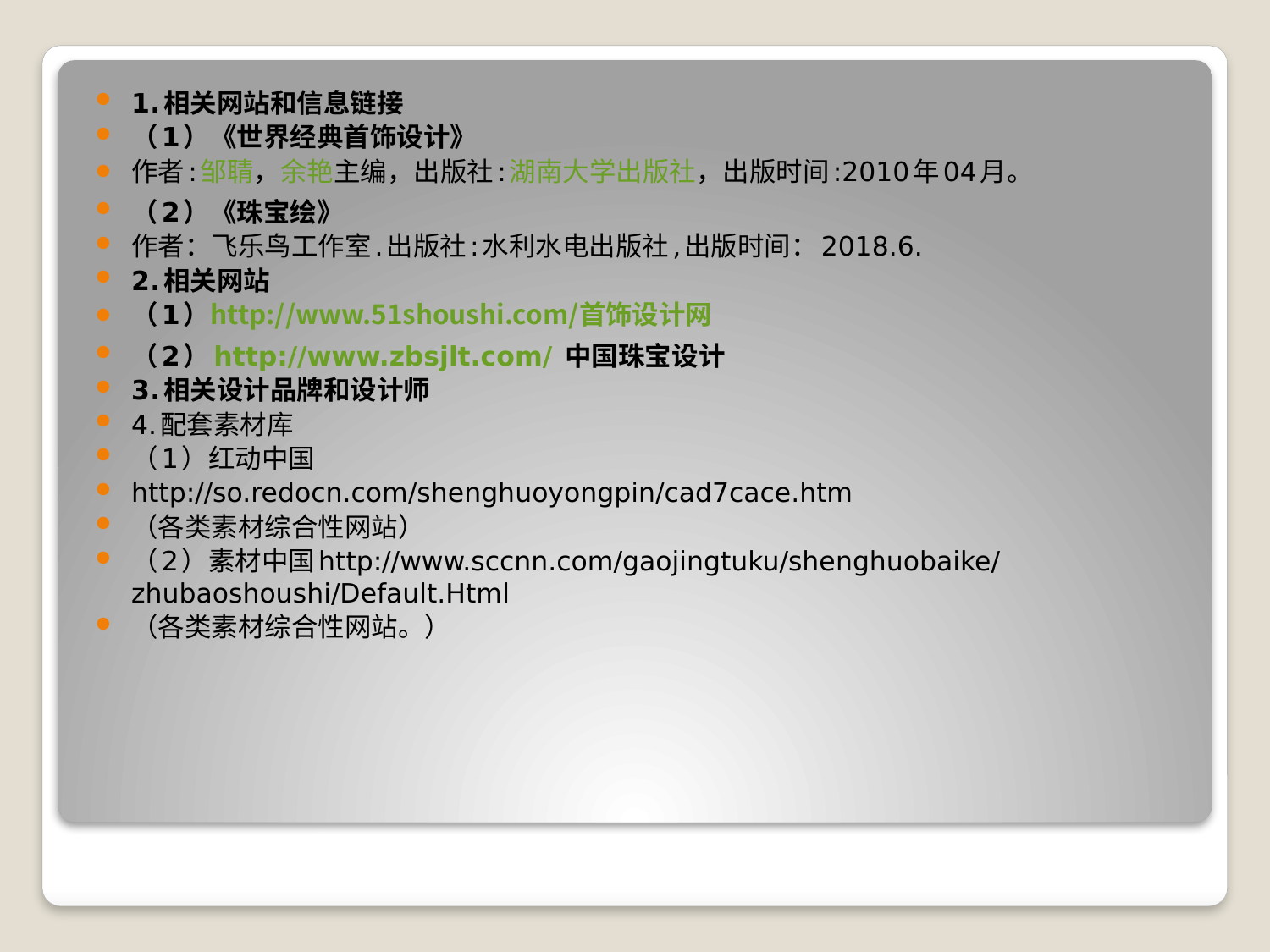

1.相关网站和信息链接
（1）《世界经典首饰设计》
作者:邹聙，余艳主编，出版社:湖南大学出版社，出版时间:2010年04月。
（2）《珠宝绘》
作者：飞乐鸟工作室.出版社:水利水电出版社,出版时间：2018.6.
2.相关网站
（1）http://www.51shoushi.com/首饰设计网
（2）http://www.zbsjlt.com/ 中国珠宝设计
3.相关设计品牌和设计师
4.配套素材库
（1）红动中国
http://so.redocn.com/shenghuoyongpin/cad7cace.htm
（各类素材综合性网站）
（2）素材中国http://www.sccnn.com/gaojingtuku/shenghuobaike/zhubaoshoushi/Default.Html
（各类素材综合性网站。）